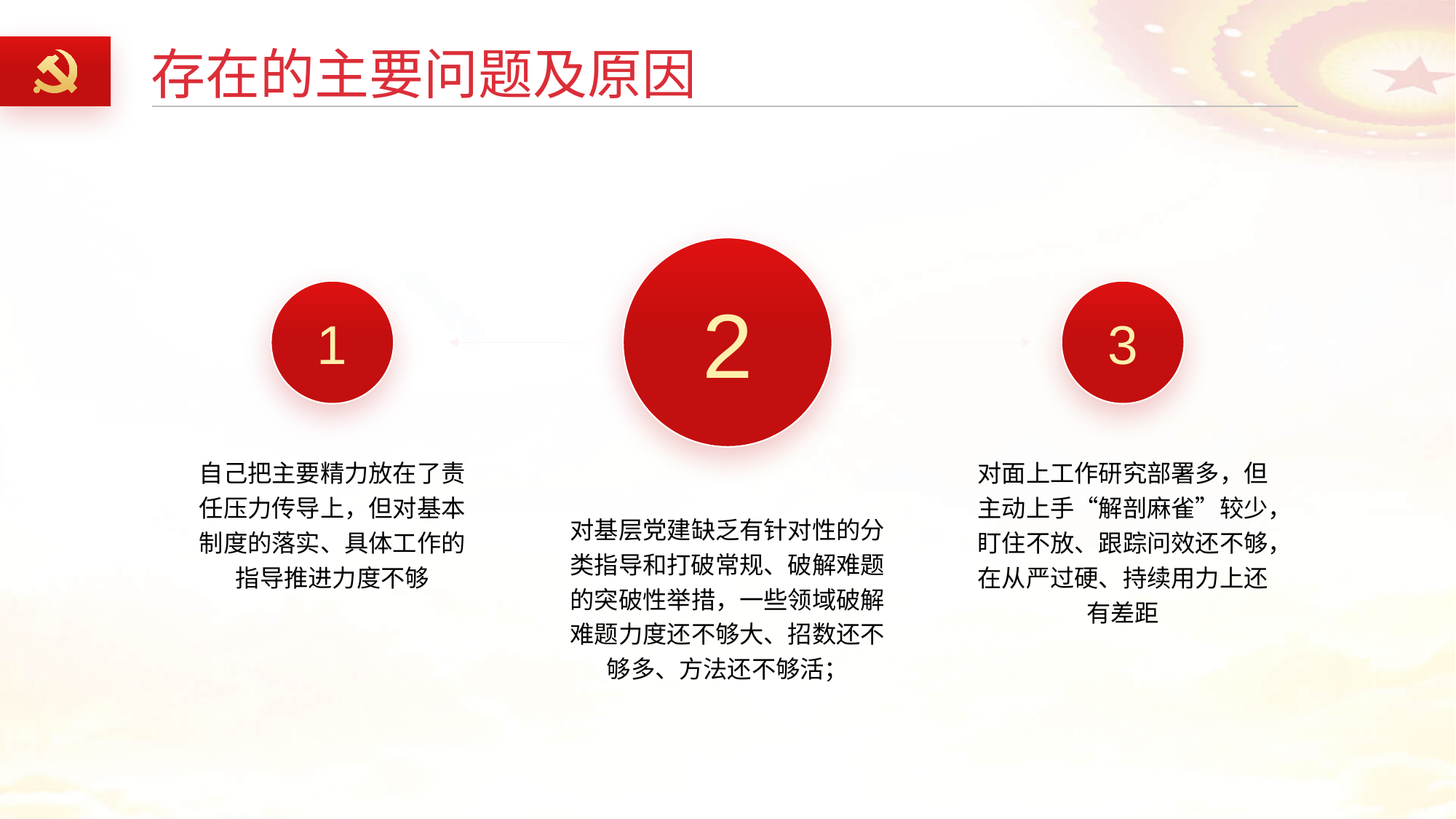

存在的主要问题及原因

2
1
3
自己把主要精力放在了责任压力传导上，但对基本制度的落实、具体工作的指导推进力度不够
对面上工作研究部署多，但主动上手“解剖麻雀”较少，盯住不放、跟踪问效还不够，在从严过硬、持续用力上还有差距
对基层党建缺乏有针对性的分类指导和打破常规、破解难题的突破性举措，一些领域破解难题力度还不够大、招数还不够多、方法还不够活；